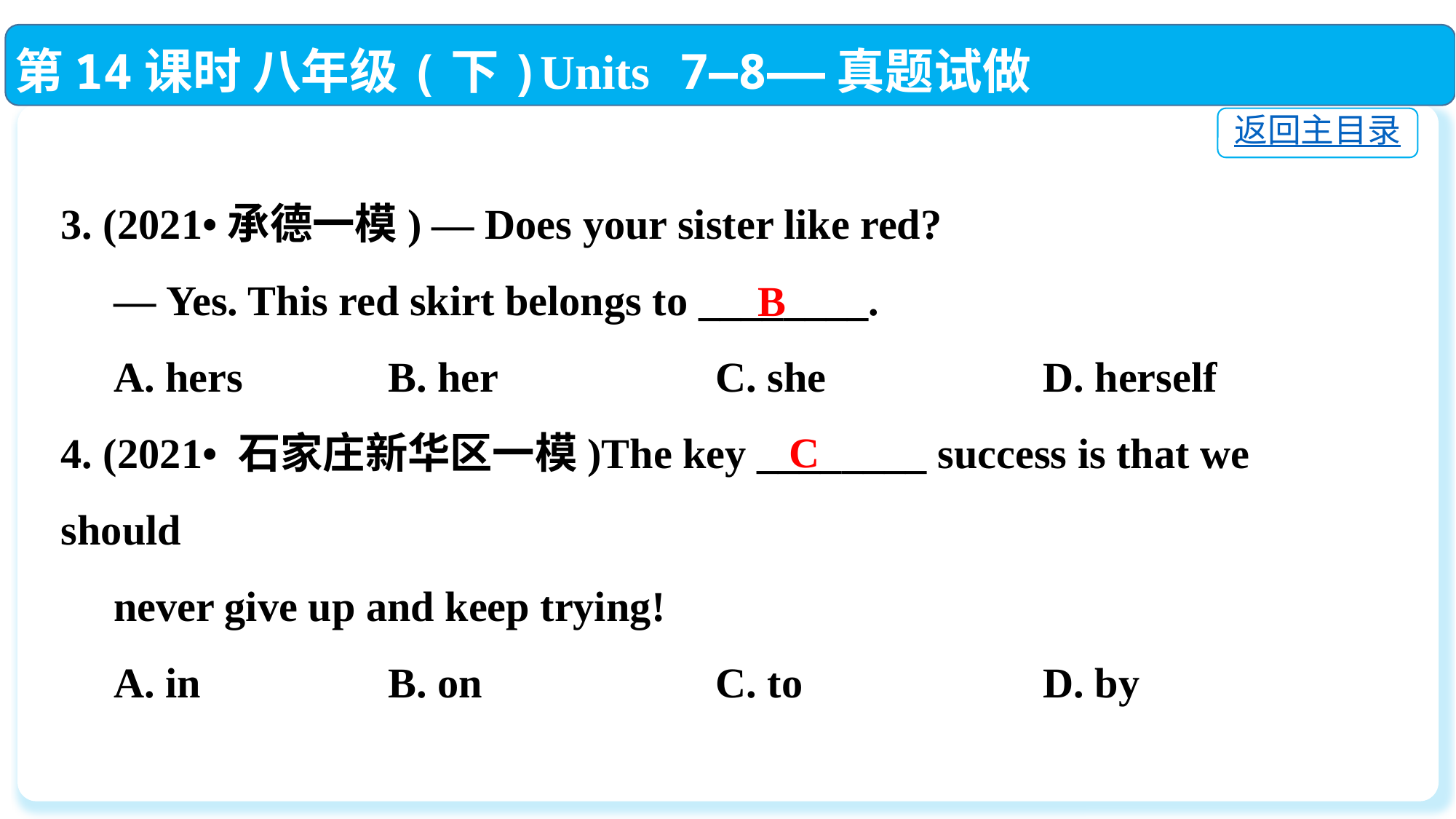

第14课时 八年级(下)Units 7—8——真题试做

返回主目录
3. (2021•承德一模) — Does your sister like red?
     — Yes. This red skirt belongs to ________.
     A. hers		B. her		C. she		D. herself
4. (2021• 石家庄新华区一模)The key ________ success is that we should
     never give up and keep trying!
     A. in		B. on			C. to			D. by

B
C